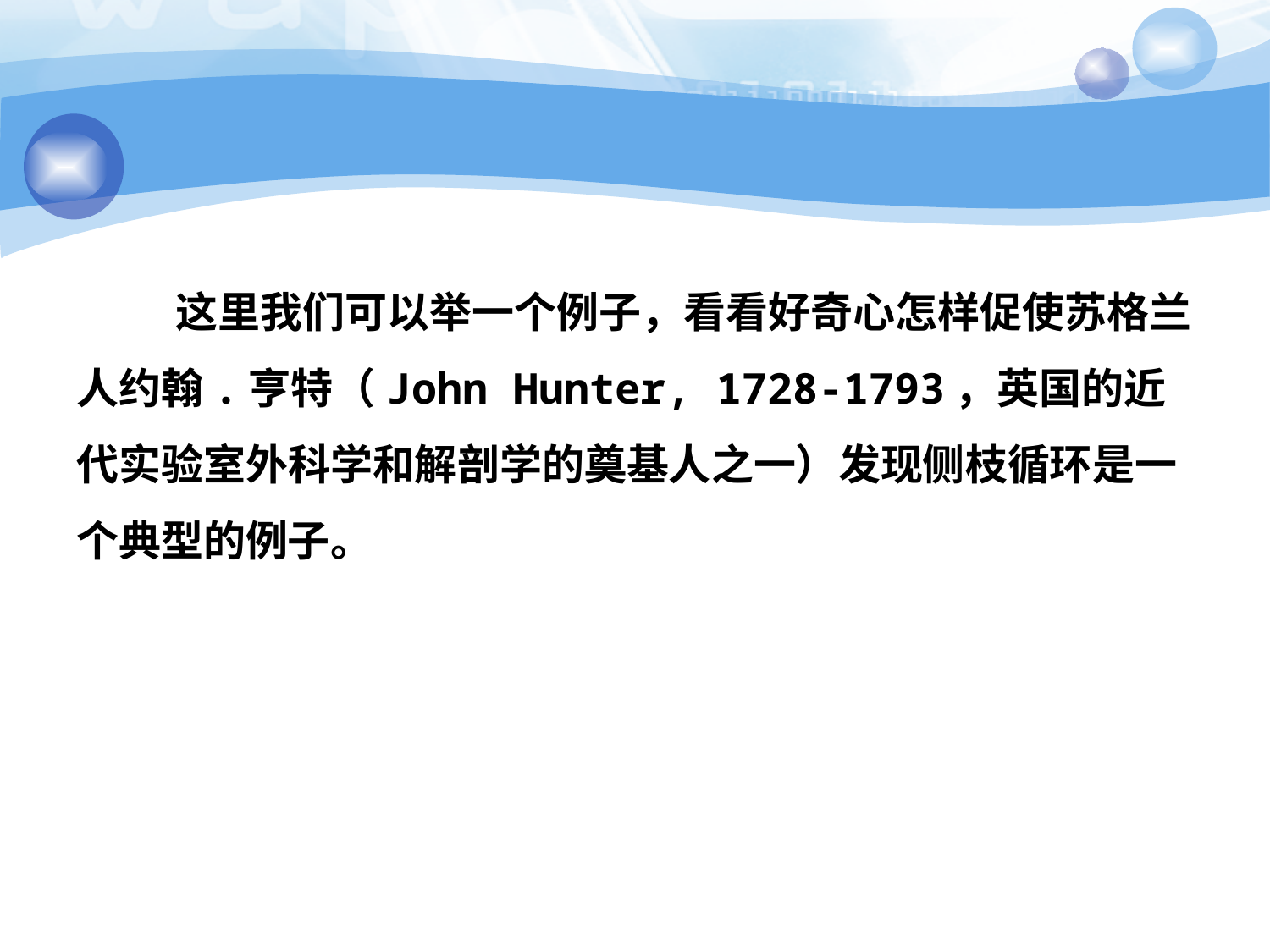

#
这里我们可以举一个例子，看看好奇心怎样促使苏格兰人约翰.亨特（John Hunter, 1728-1793，英国的近代实验室外科学和解剖学的奠基人之一）发现侧枝循环是一个典型的例子。